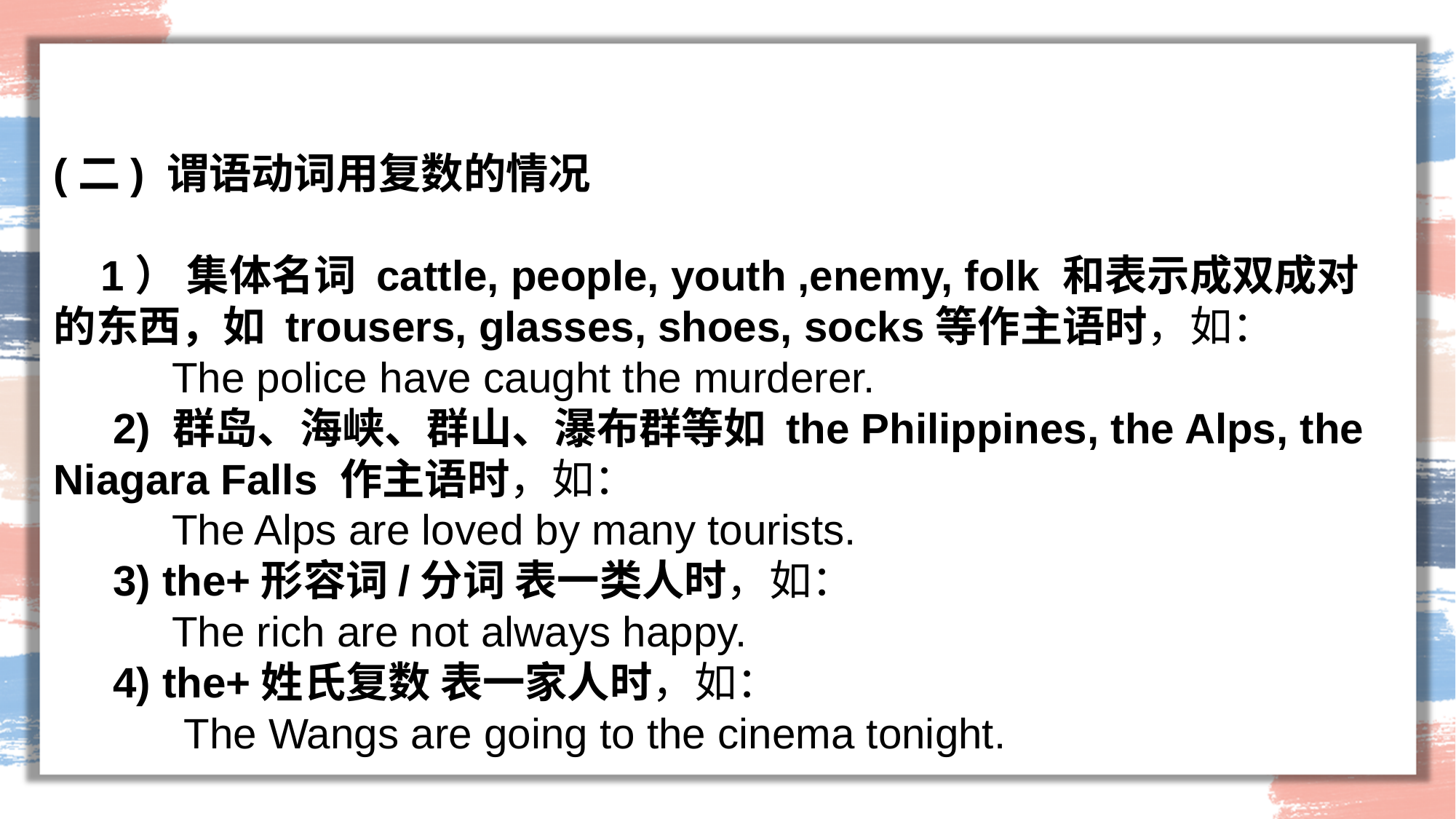

#
(二) 谓语动词用复数的情况

    1） 集体名词 cattle, people, youth ,enemy, folk 和表示成双成对的东西，如 trousers, glasses, shoes, socks等作主语时，如：
          The police have caught the murderer.
     2) 群岛、海峡、群山、瀑布群等如 the Philippines, the Alps, the Niagara Falls 作主语时，如：
          The Alps are loved by many tourists.
     3) the+形容词/分词 表一类人时，如：
          The rich are not always happy.
     4) the+姓氏复数 表一家人时，如：
           The Wangs are going to the cinema tonight.